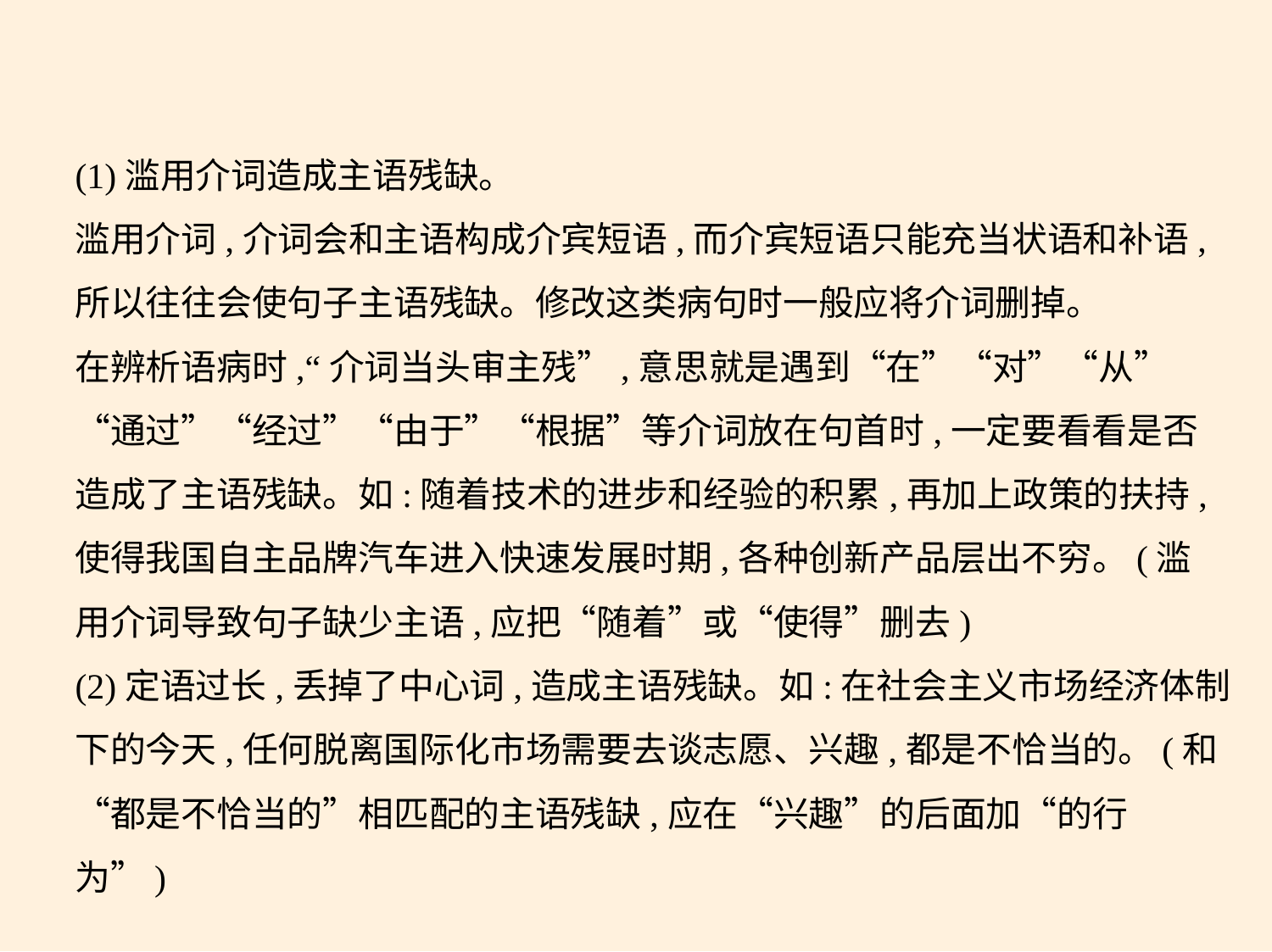

(1)滥用介词造成主语残缺。
滥用介词,介词会和主语构成介宾短语,而介宾短语只能充当状语和补语,
所以往往会使句子主语残缺。修改这类病句时一般应将介词删掉。
在辨析语病时,“介词当头审主残”,意思就是遇到“在”“对”“从”
“通过”“经过”“由于”“根据”等介词放在句首时,一定要看看是否
造成了主语残缺。如:随着技术的进步和经验的积累,再加上政策的扶持,
使得我国自主品牌汽车进入快速发展时期,各种创新产品层出不穷。(滥
用介词导致句子缺少主语,应把“随着”或“使得”删去)
(2)定语过长,丢掉了中心词,造成主语残缺。如:在社会主义市场经济体制
下的今天,任何脱离国际化市场需要去谈志愿、兴趣,都是不恰当的。(和
“都是不恰当的”相匹配的主语残缺,应在“兴趣”的后面加“的行
为”)